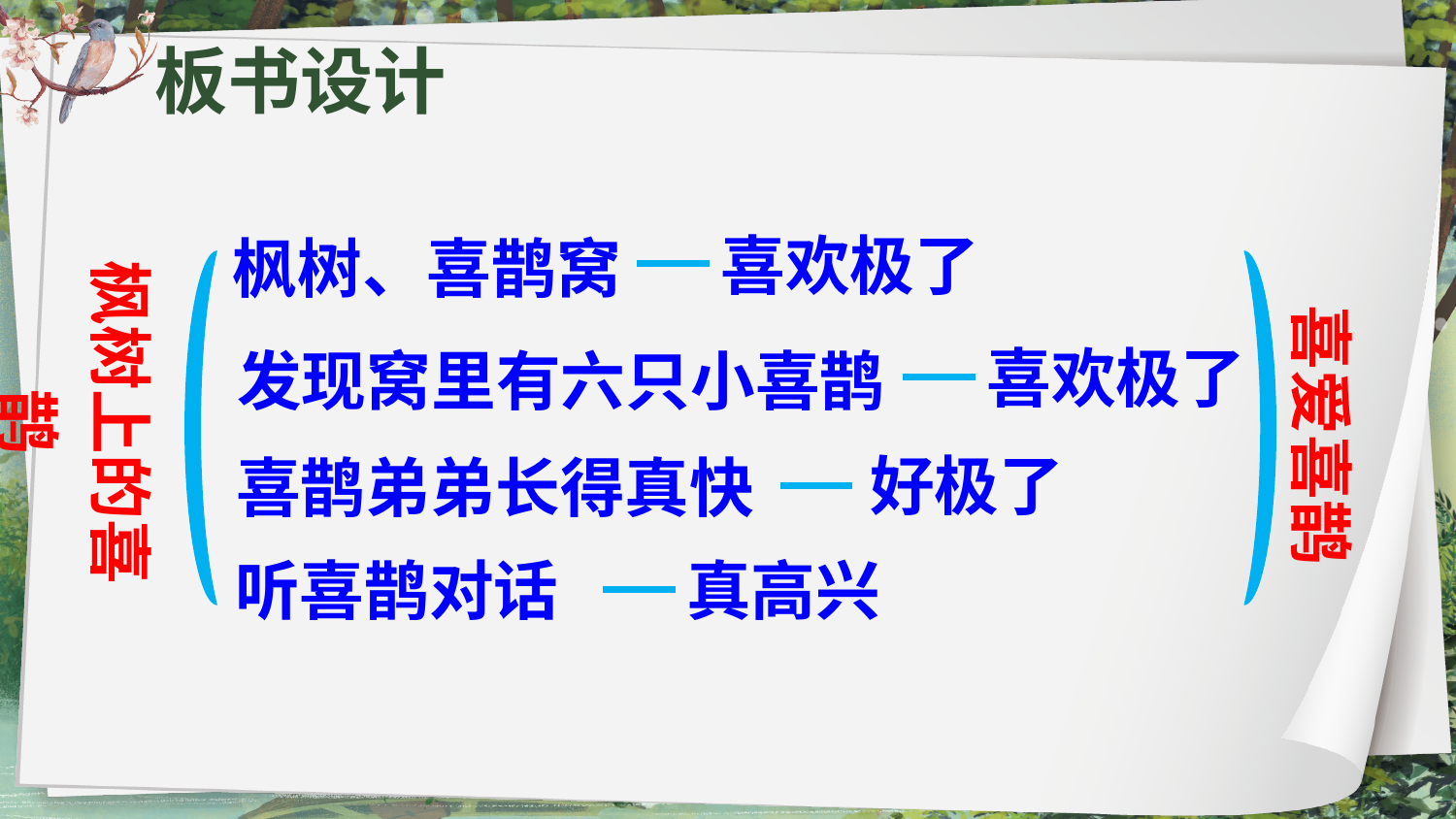

板书设计
枫树上的喜鹊
喜欢极了
枫树、喜鹊窝

喜爱喜鹊
喜欢极了
发现窝里有六只小喜鹊

好极了
喜鹊弟弟长得真快

听喜鹊对话
真高兴